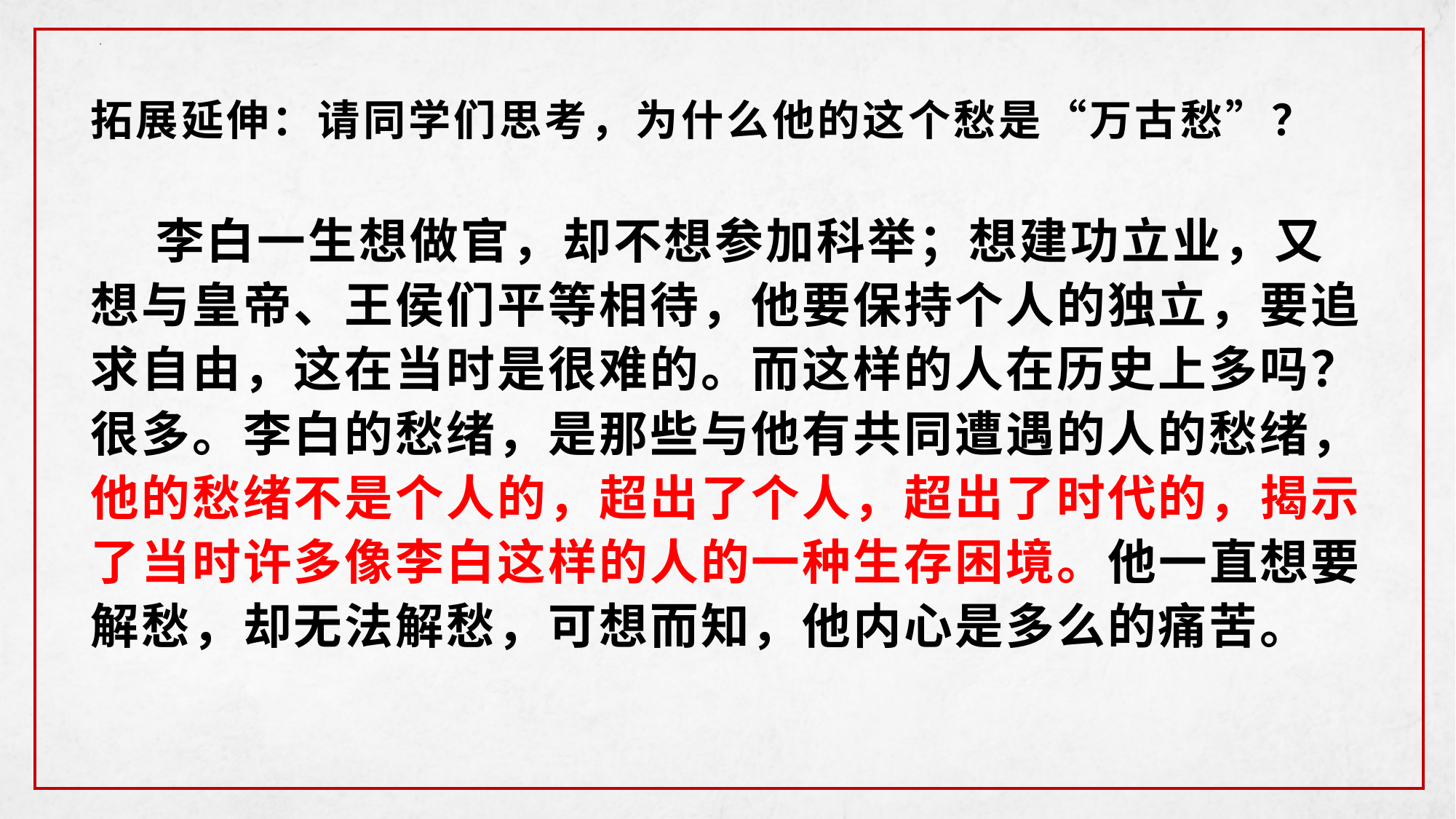

# 拓展延伸：请同学们思考，为什么他的这个愁是“万古愁”？
    李白一生想做官，却不想参加科举；想建功立业，又想与皇帝、王侯们平等相待，他要保持个人的独立，要追求自由，这在当时是很难的。而这样的人在历史上多吗？很多。李白的愁绪，是那些与他有共同遭遇的人的愁绪，他的愁绪不是个人的，超出了个人，超出了时代的，揭示了当时许多像李白这样的人的一种生存困境。他一直想要解愁，却无法解愁，可想而知，他内心是多么的痛苦。